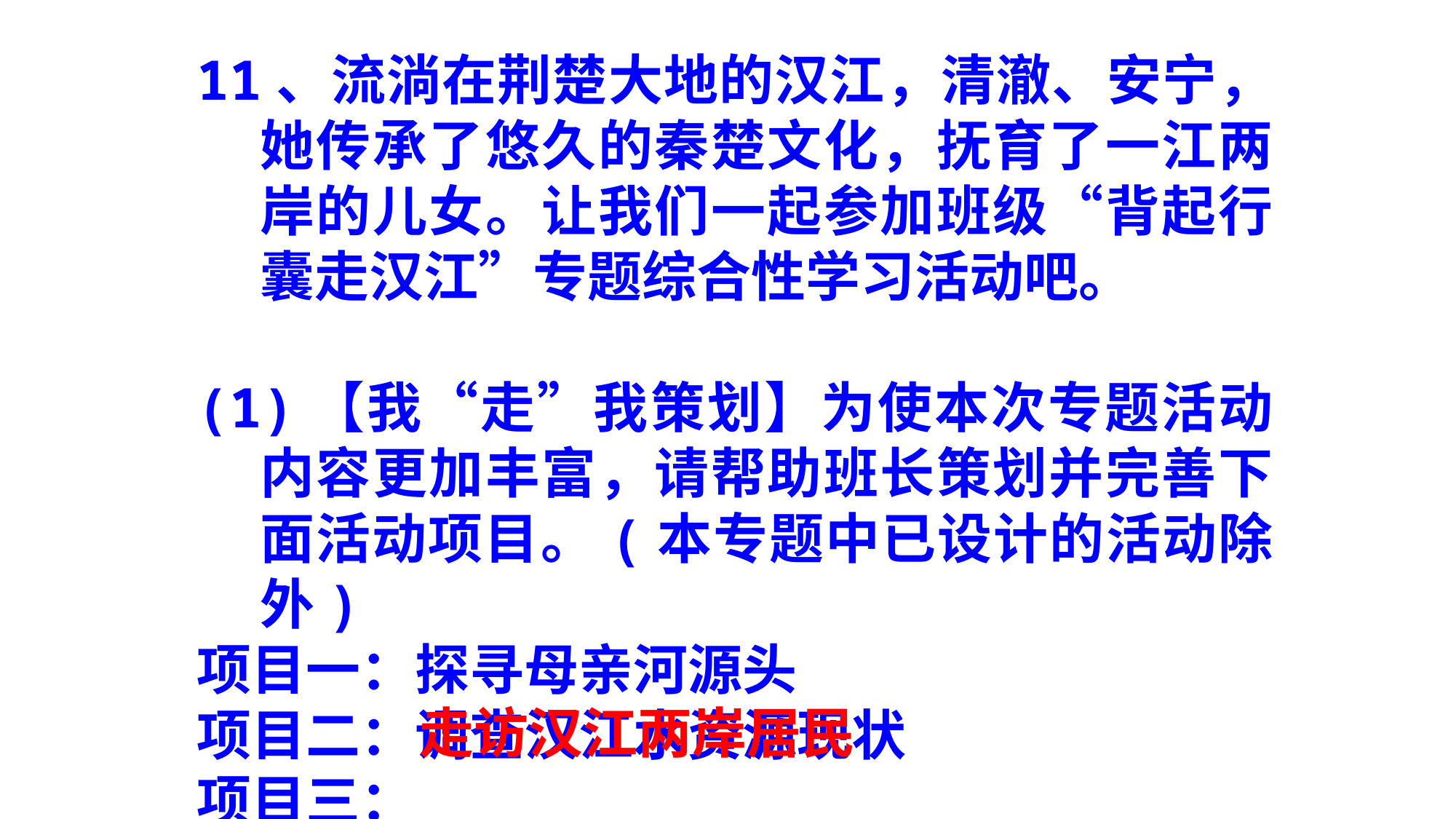

11、流淌在荆楚大地的汉江，清澈、安宁，她传承了悠久的秦楚文化，抚育了一江两岸的儿女。让我们一起参加班级“背起行囊走汉江”专题综合性学习活动吧。

(1)【我“走”我策划】为使本次专题活动内容更加丰富，请帮助班长策划并完善下面活动项目。(本专题中已设计的活动除外)
项目一：探寻母亲河源头
项目二：调查汉江水资源现状
项目三：________________________
走访汉江两岸居民